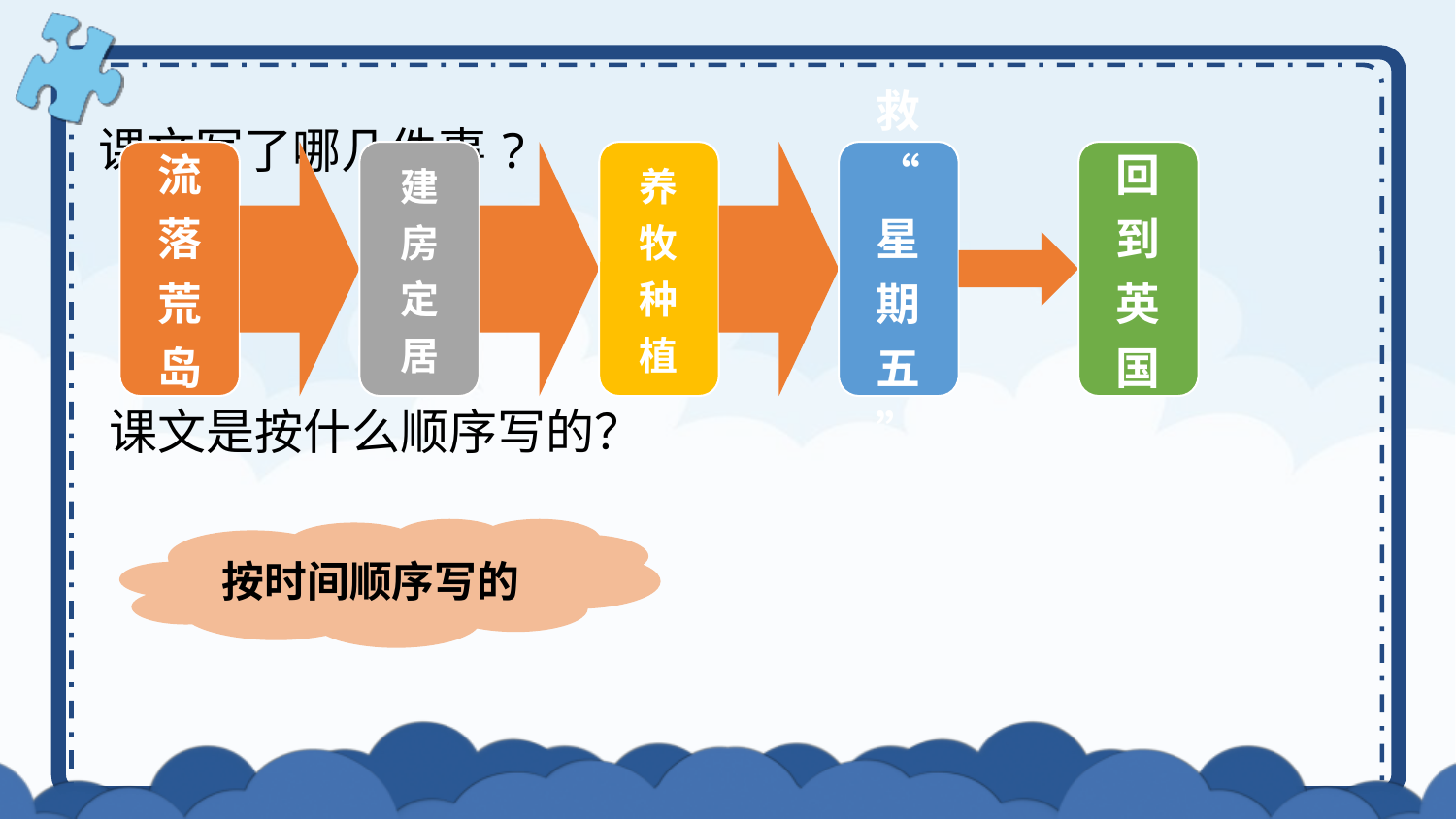

课文写了哪几件事?
流落荒岛
建房定居
养牧种植
救“星期五”
回到英国
课文是按什么顺序写的？
按时间顺序写的